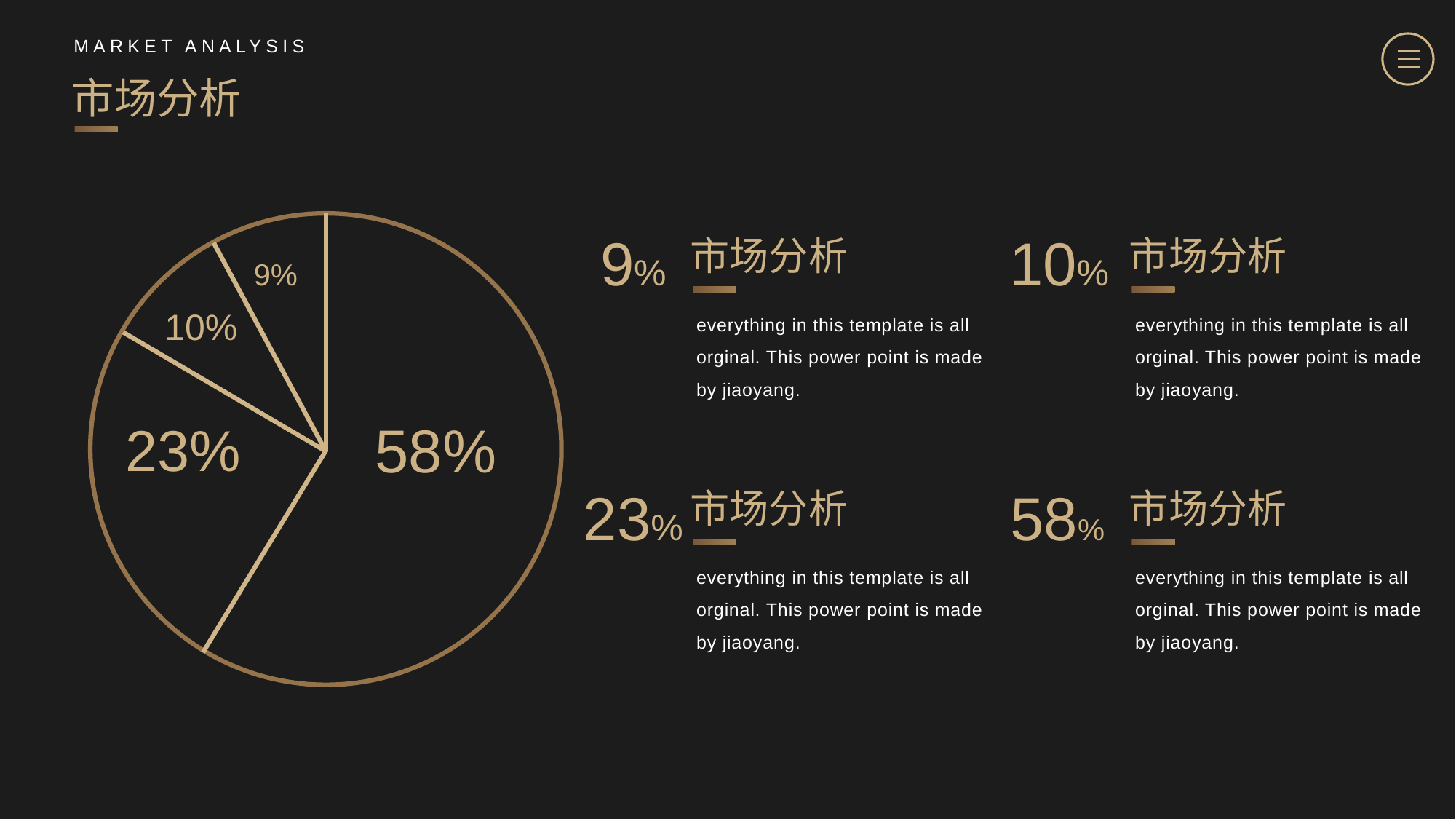

MARKET ANALYSIS

市场分析

9%
10%
58%
23%
9%
市场分析

everything in this template is all orginal. This power point is made
by jiaoyang.
10%
市场分析

everything in this template is all orginal. This power point is made
by jiaoyang.
23%
市场分析

everything in this template is all orginal. This power point is made
by jiaoyang.
58%
市场分析

everything in this template is all orginal. This power point is made
by jiaoyang.